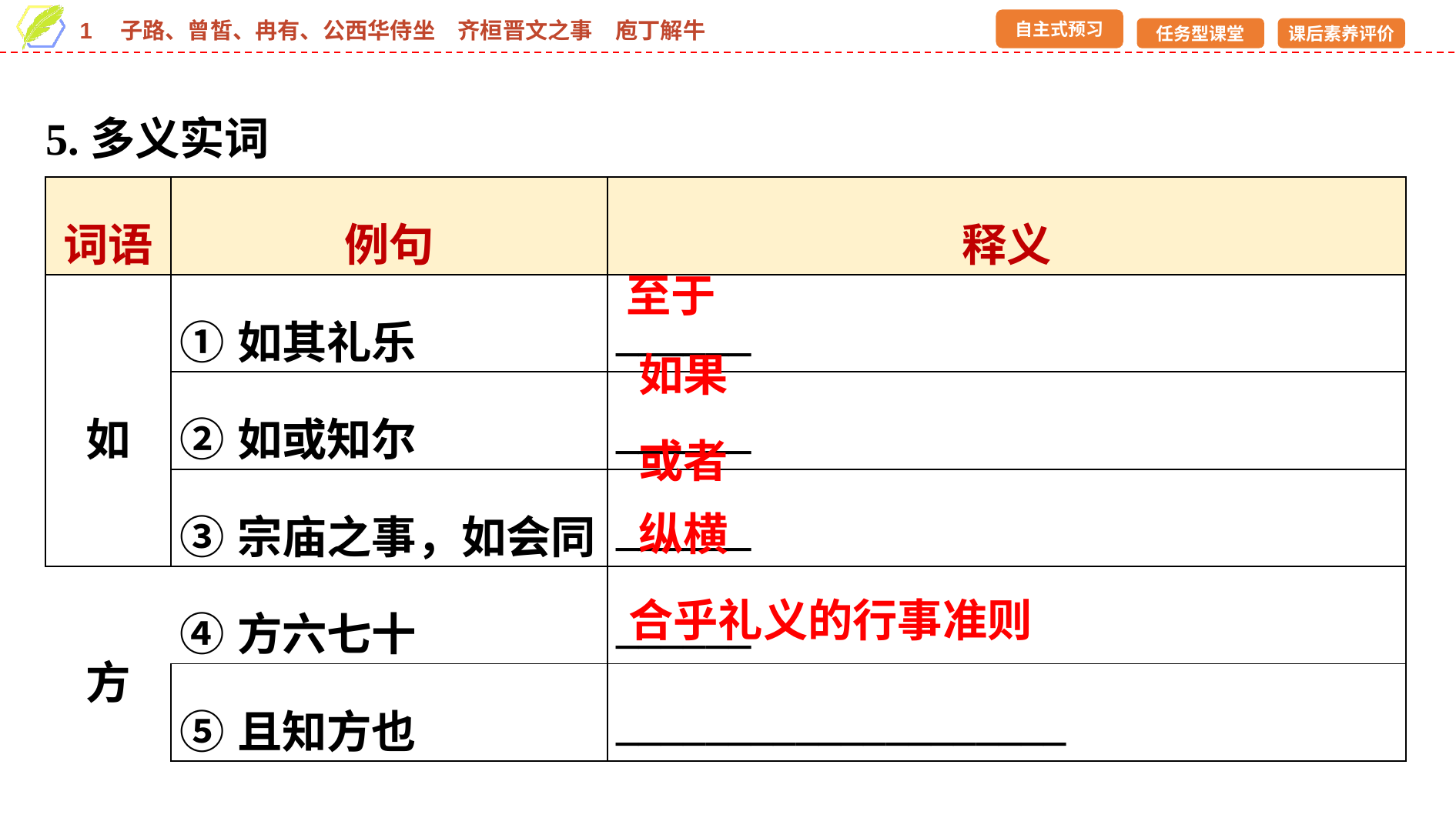

5.多义实词
| 词语 | 例句 | 释义 |
| --- | --- | --- |
| 如 | ①如其礼乐 | \_\_\_\_\_\_ |
|  | ②如或知尔 | \_\_\_\_\_\_ |
|  | ③宗庙之事，如会同 | \_\_\_\_\_\_ |
| 方 | ④方六七十 | \_\_\_\_\_\_ |
|  | ⑤且知方也 | \_\_\_\_\_\_\_\_\_\_\_\_\_\_\_\_\_\_\_\_ |
至于
如果
或者
纵横
合乎礼义的行事准则